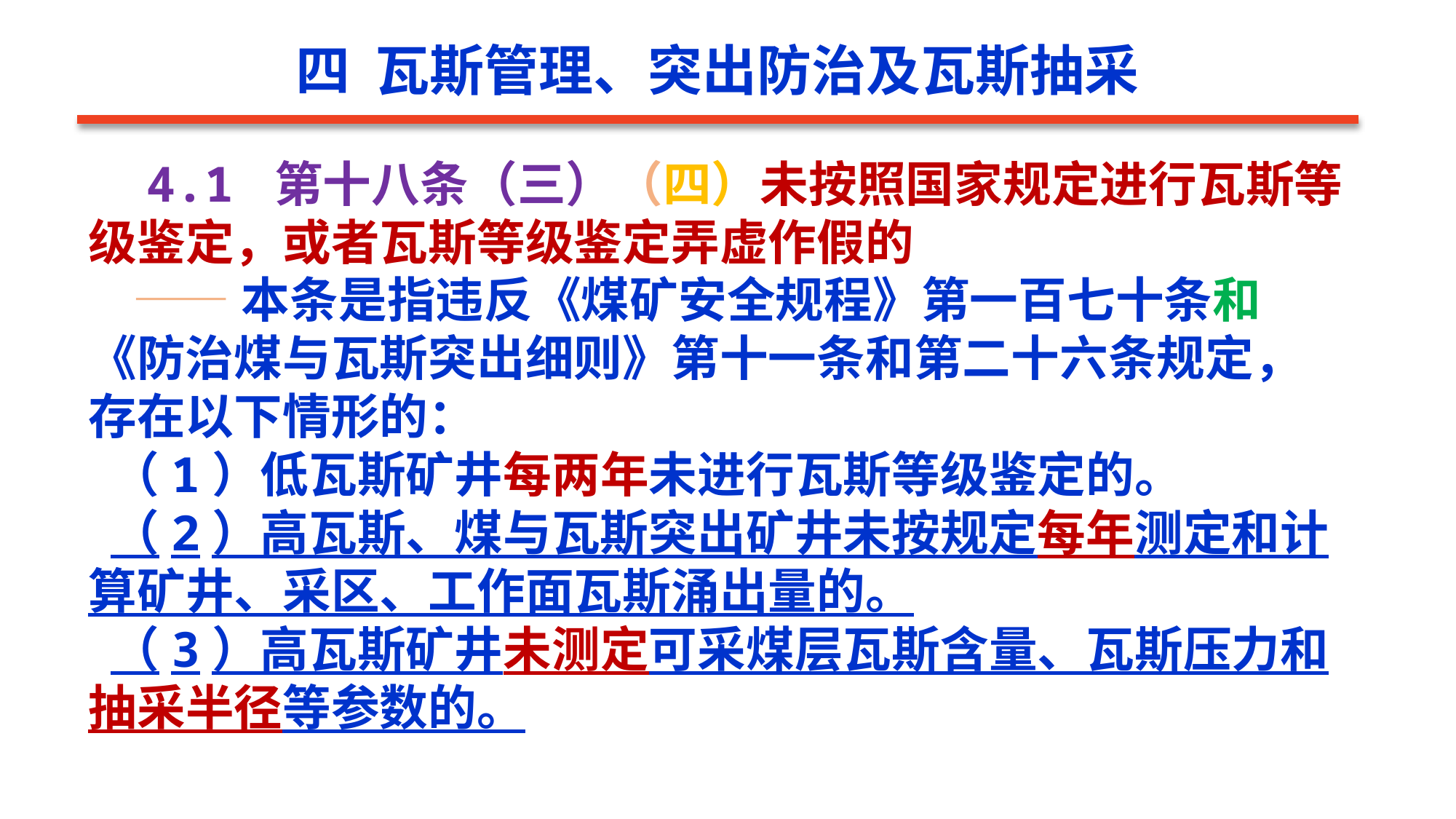

四  瓦斯管理、突出防治及瓦斯抽采
  4.1 第十八条（三）（四）未按照国家规定进行瓦斯等级鉴定，或者瓦斯等级鉴定弄虚作假的
    ——本条是指违反《煤矿安全规程》第一百七十条和《防治煤与瓦斯突出细则》第十一条和第二十六条规定，存在以下情形的：
 （1）低瓦斯矿井每两年未进行瓦斯等级鉴定的。
 （2）高瓦斯、煤与瓦斯突出矿井未按规定每年测定和计算矿井、采区、工作面瓦斯涌出量的。
 （3）高瓦斯矿井未测定可采煤层瓦斯含量、瓦斯压力和抽采半径等参数的。